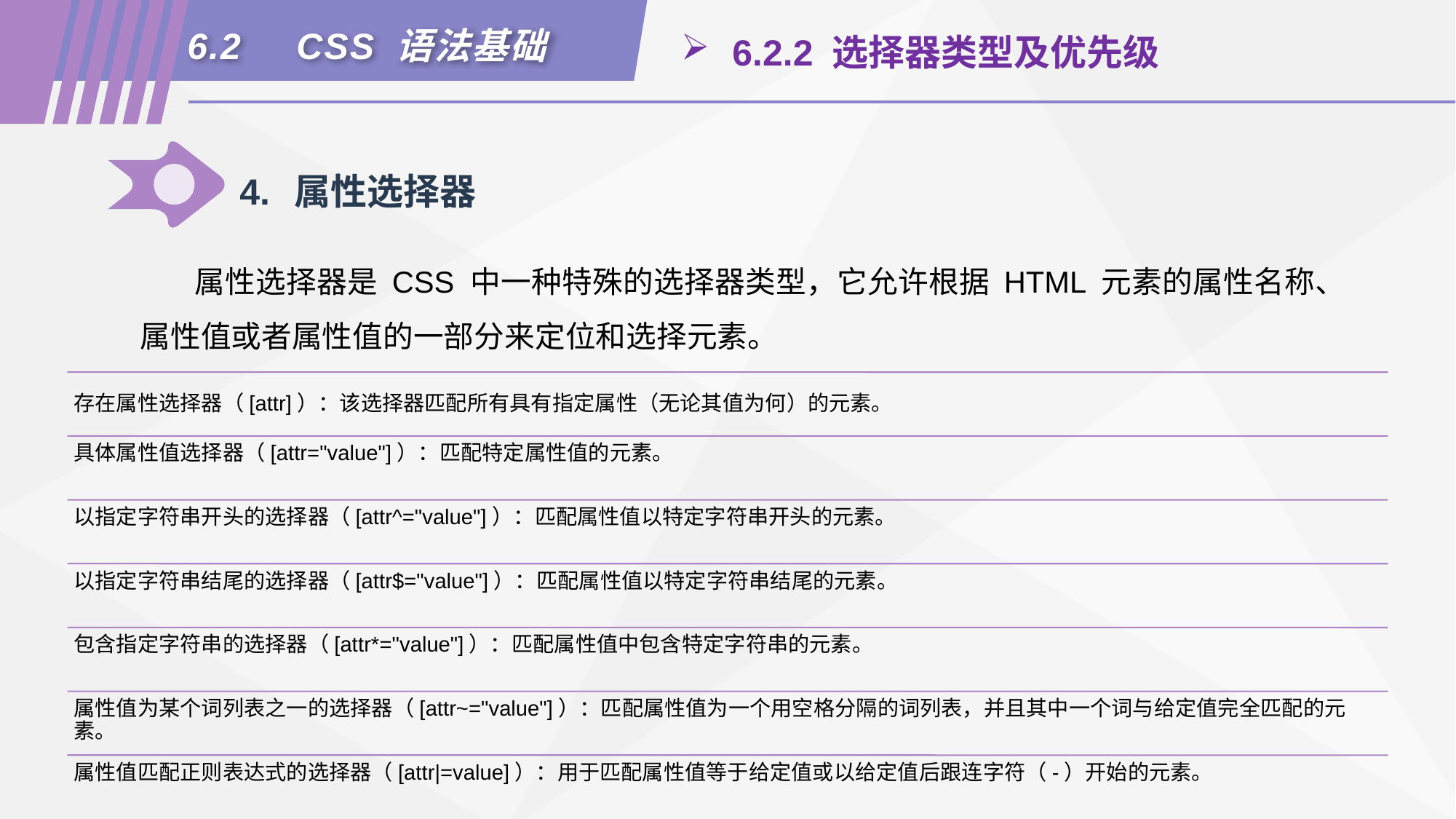

6.2	CSS 语法基础
 6.2.2 选择器类型及优先级

4.	属性选择器
属性选择器是 CSS 中一种特殊的选择器类型，它允许根据 HTML 元素的属性名称、属性值或者属性值的一部分来定位和选择元素。
存在属性选择器（[attr]）：该选择器匹配所有具有指定属性（无论其值为何）的元素。
具体属性值选择器（[attr="value"]）：匹配特定属性值的元素。
以指定字符串开头的选择器（[attr^="value"]）：匹配属性值以特定字符串开头的元素。
以指定字符串结尾的选择器（[attr$="value"]）：匹配属性值以特定字符串结尾的元素。
包含指定字符串的选择器（[attr*="value"]）：匹配属性值中包含特定字符串的元素。
属性值为某个词列表之一的选择器（[attr~="value"]）：匹配属性值为一个用空格分隔的词列表，并且其中一个词与给定值完全匹配的元素。
属性值匹配正则表达式的选择器（[attr|=value]）：用于匹配属性值等于给定值或以给定值后跟连字符（-）开始的元素。